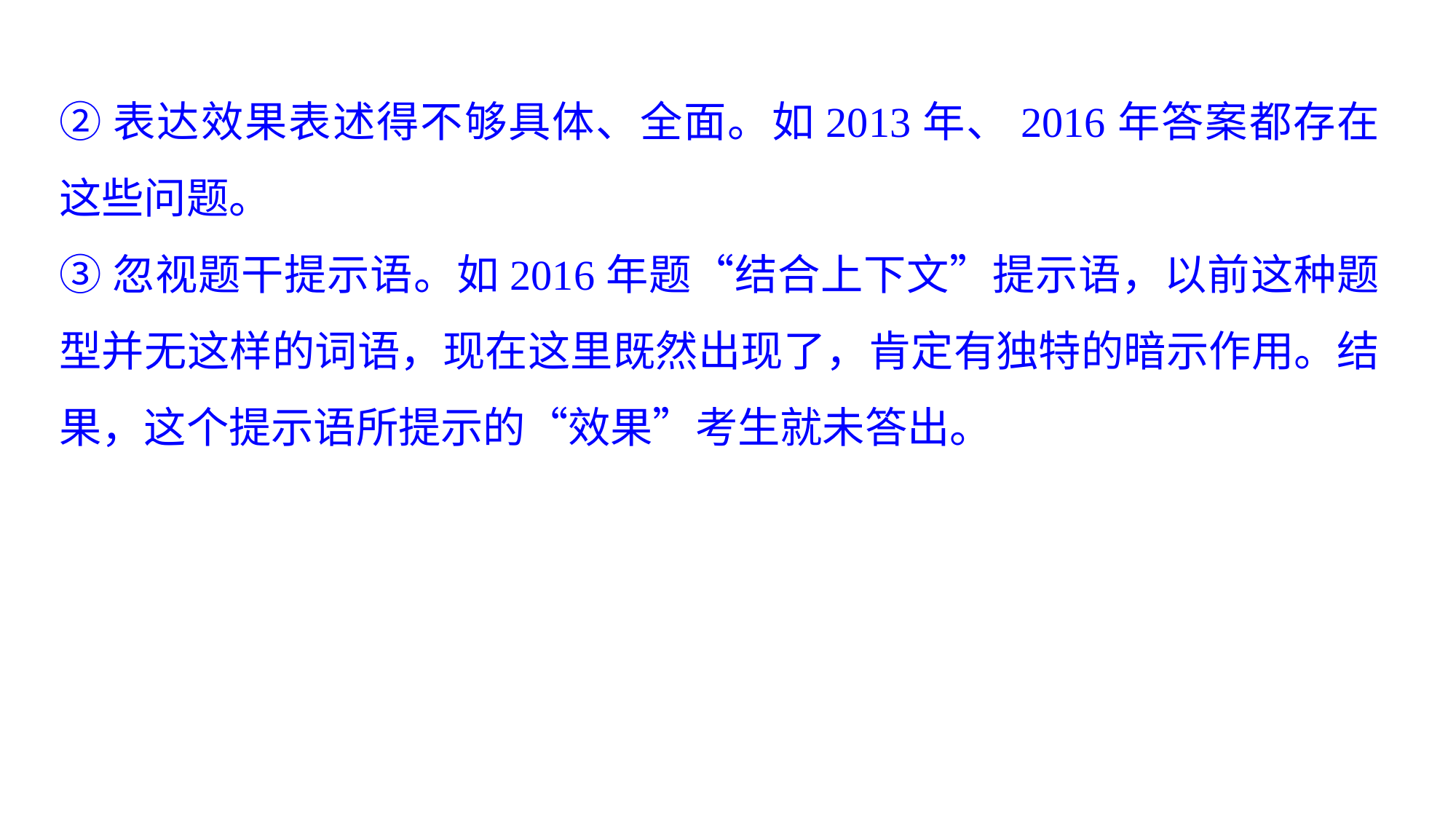

②表达效果表述得不够具体、全面。如2013年、2016年答案都存在这些问题。
③忽视题干提示语。如2016年题“结合上下文”提示语，以前这种题型并无这样的词语，现在这里既然出现了，肯定有独特的暗示作用。结果，这个提示语所提示的“效果”考生就未答出。